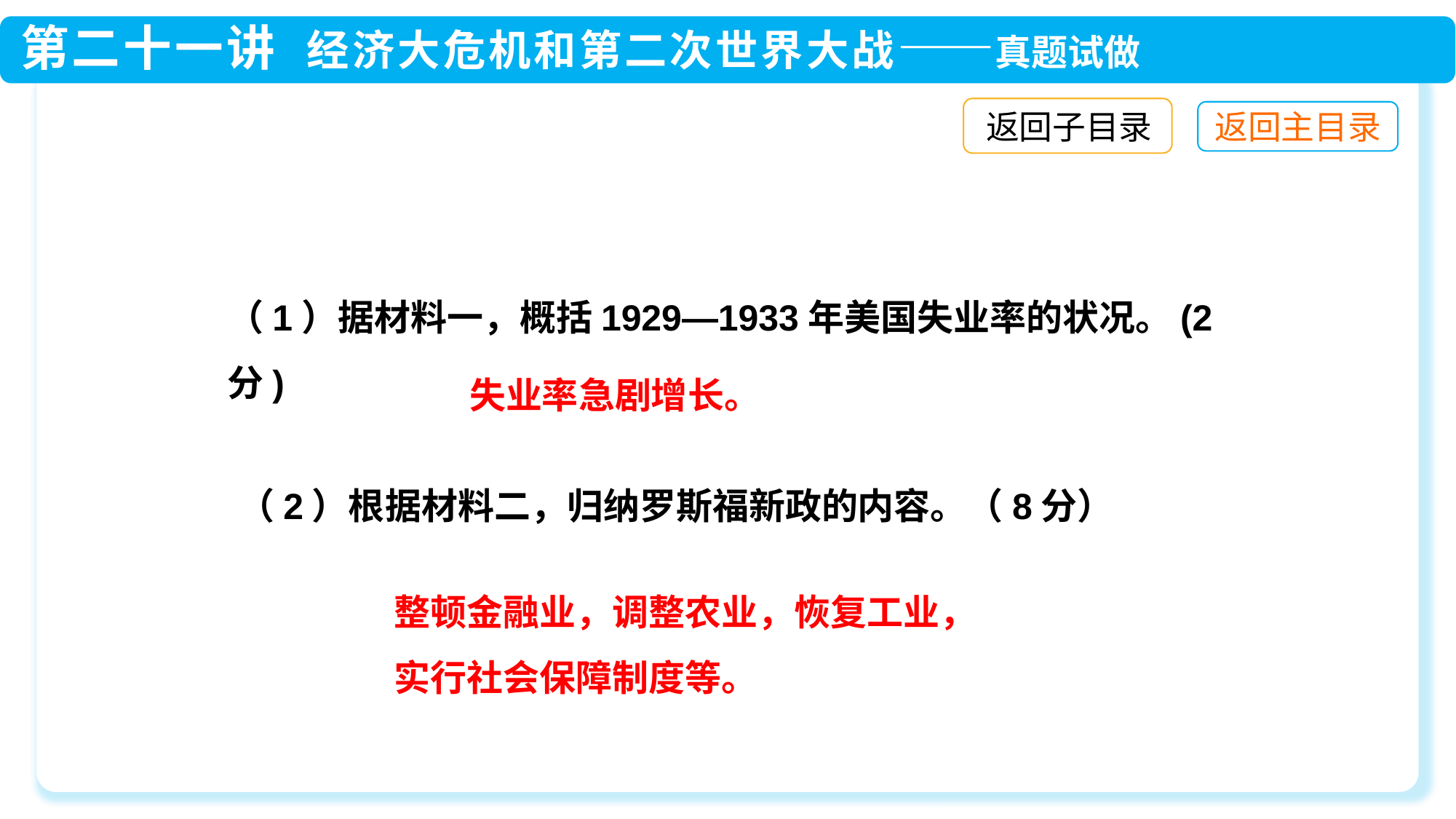

返回子目录
（1）据材料一，概括1929—1933年美国失业率的状况。(2分)
失业率急剧增长。
（2）根据材料二，归纳罗斯福新政的内容。（8分）
整顿金融业，调整农业，恢复工业，实行社会保障制度等。